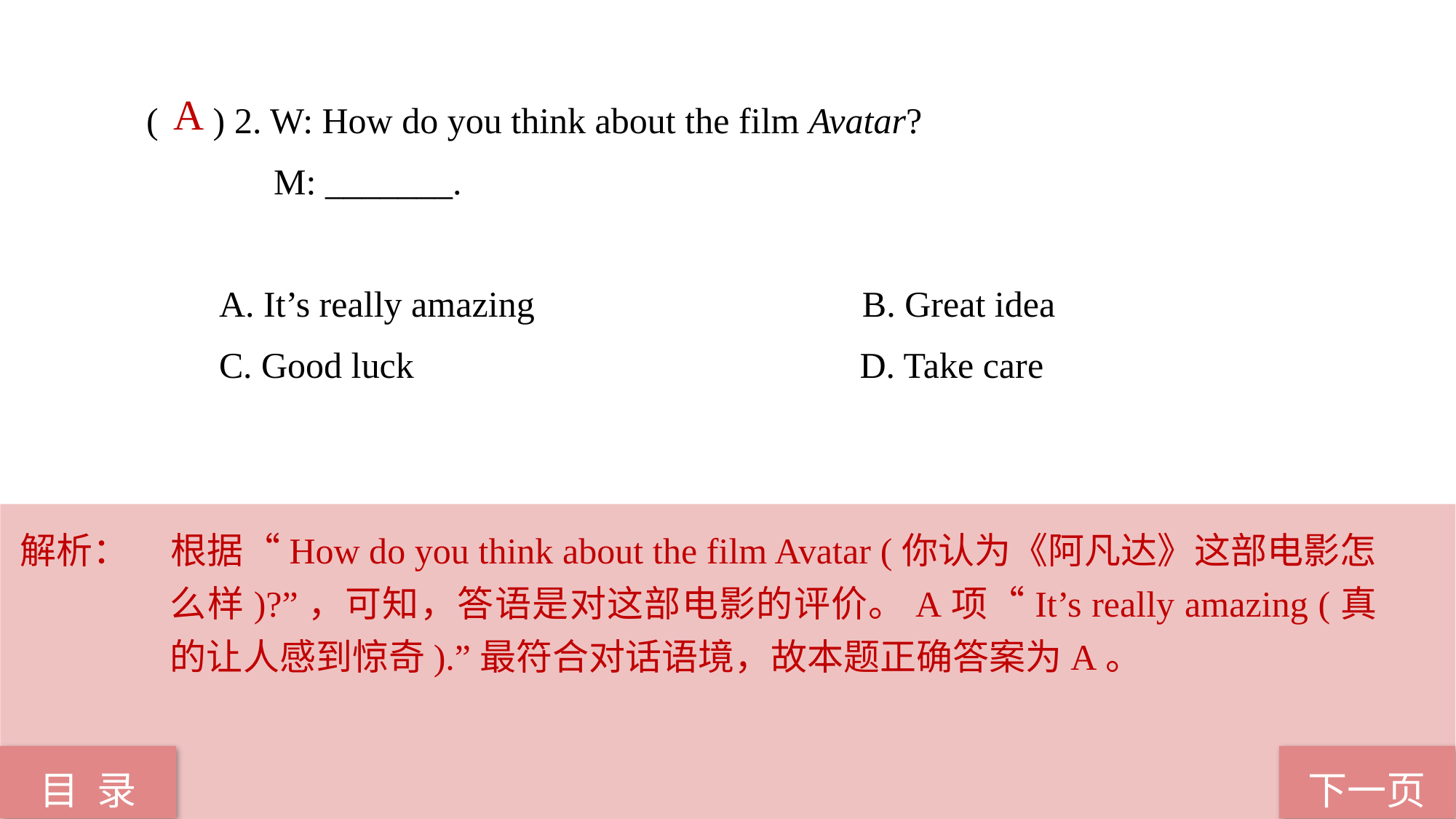

(      ) 2. W: How do you think about the film Avatar?
              M: _______.

        A. It’s really amazing                                    B. Great idea
        C. Good luck                                                 D. Take care
 A
解析：	根据“How do you think about the film Avatar (你认为《阿凡达》这部电影怎么样)?”，可知，答语是对这部电影的评价。A项“It’s really amazing (真的让人感到惊奇).”最符合对话语境，故本题正确答案为A。